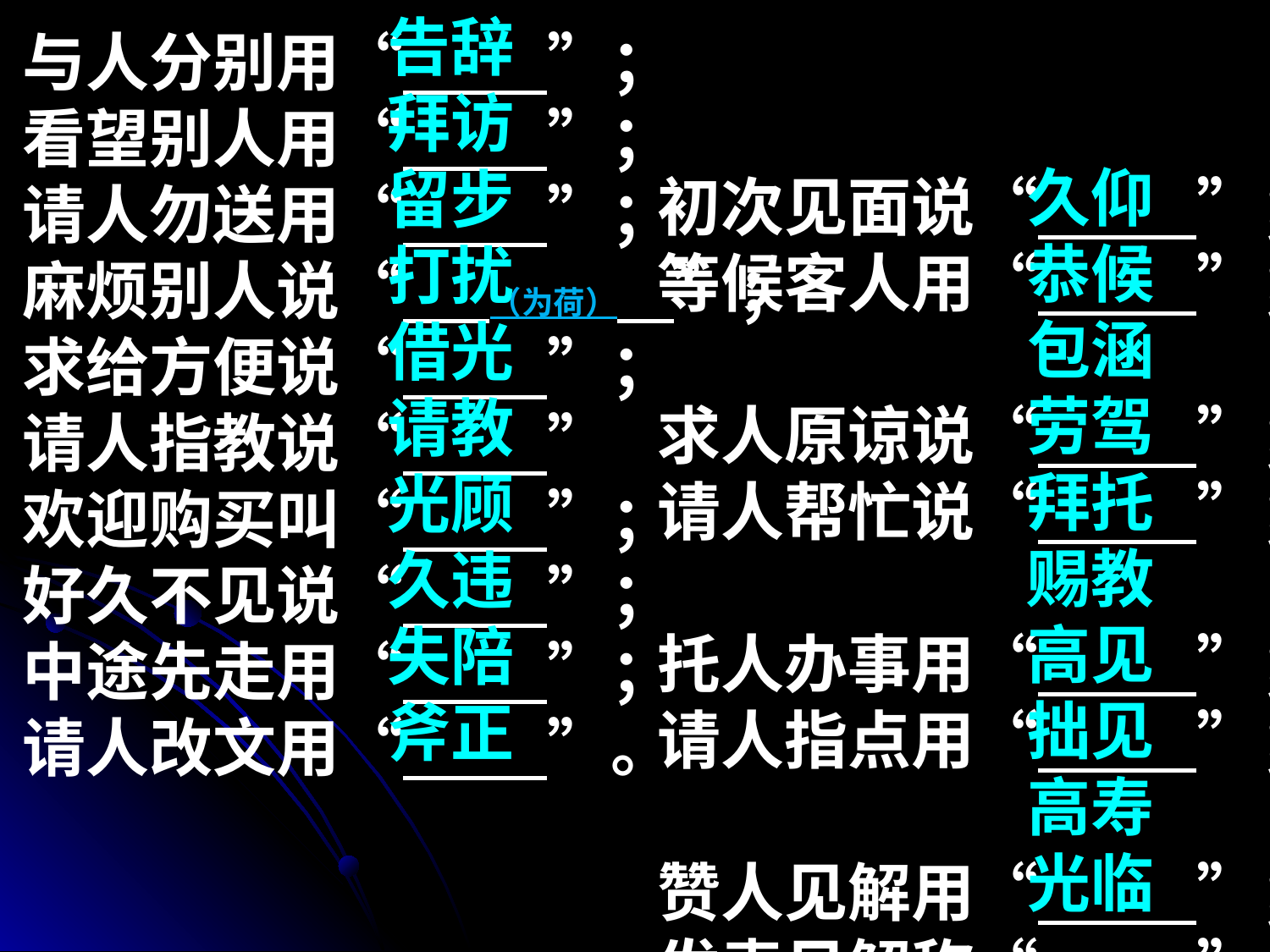

告辞
拜访
留步
打扰
借光
请教
光顾
久违
失陪
斧正
与人分别用“          ”；
看望别人用“          ”；
请人勿送用“          ”；
麻烦别人说“      （为荷）    ”；
求给方便说“          ”；
请人指教说“          ”
欢迎购买叫“          ”；
好久不见说“          ”；
中途先走用“          ”；
请人改文用“          ”。
久仰
恭候
包涵
劳驾
拜托
赐教
高见
拙见
高寿
光临
初次见面说“           ”；
等候客人用“           ”；
求人原谅说“           ”；
请人帮忙说“           ”；
托人办事用“           ”；
请人指点用“           ”；
赞人见解用“           ”；
发表见解称“           ”
老人年龄问“           ”；
客人来到用“           ”；